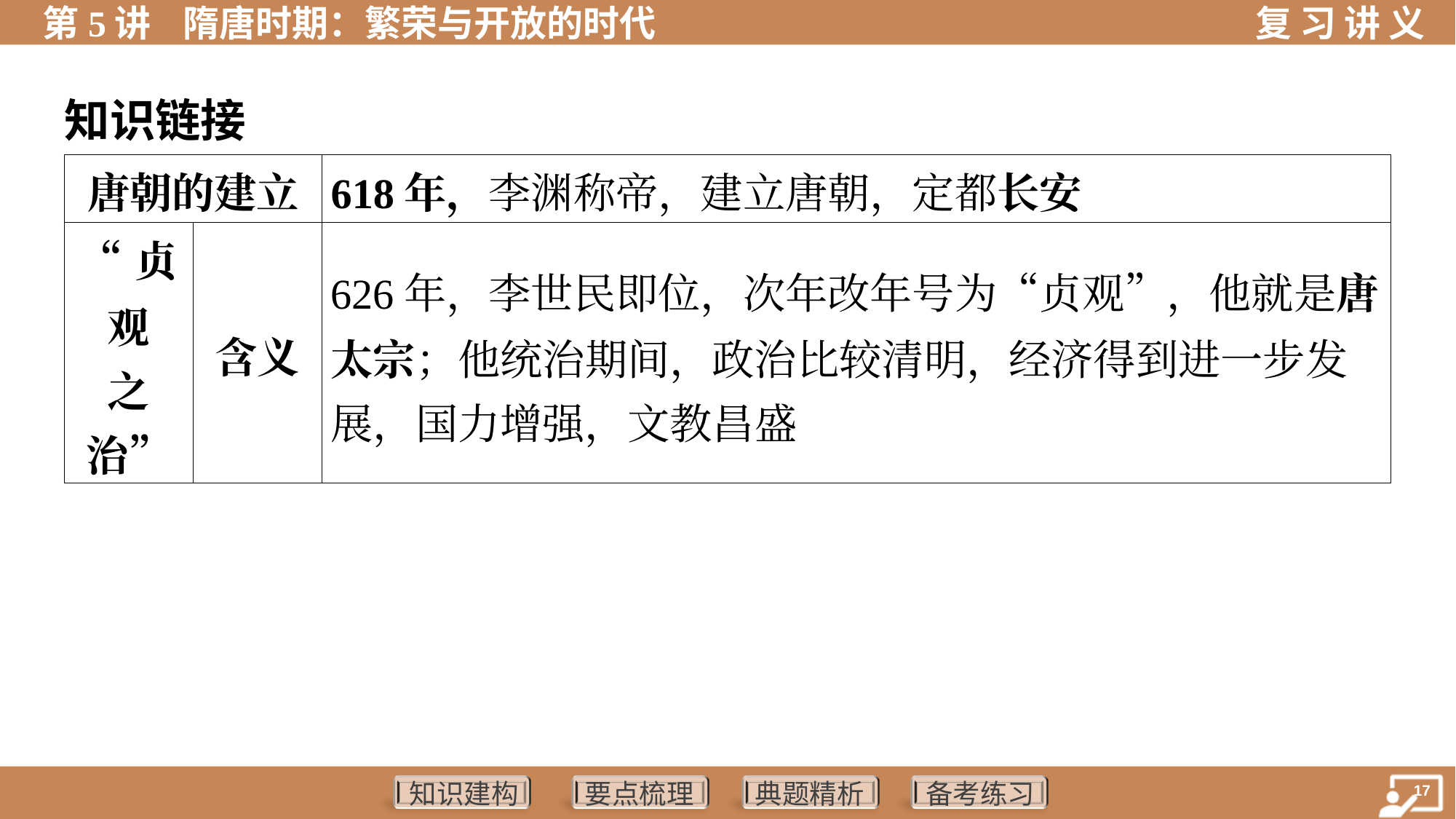

知识链接
| 唐朝的建立 |  | 618年，李渊称帝，建立唐朝，定都长安 |  |
| --- | --- | --- | --- |
| “贞观 之治” | 含义 | 626年，李世民即位，次年改年号为“贞观”，他就是唐太宗；他统治期间，政治比较清明，经济得到进一步发 展，国力增强，文教昌盛 |  |